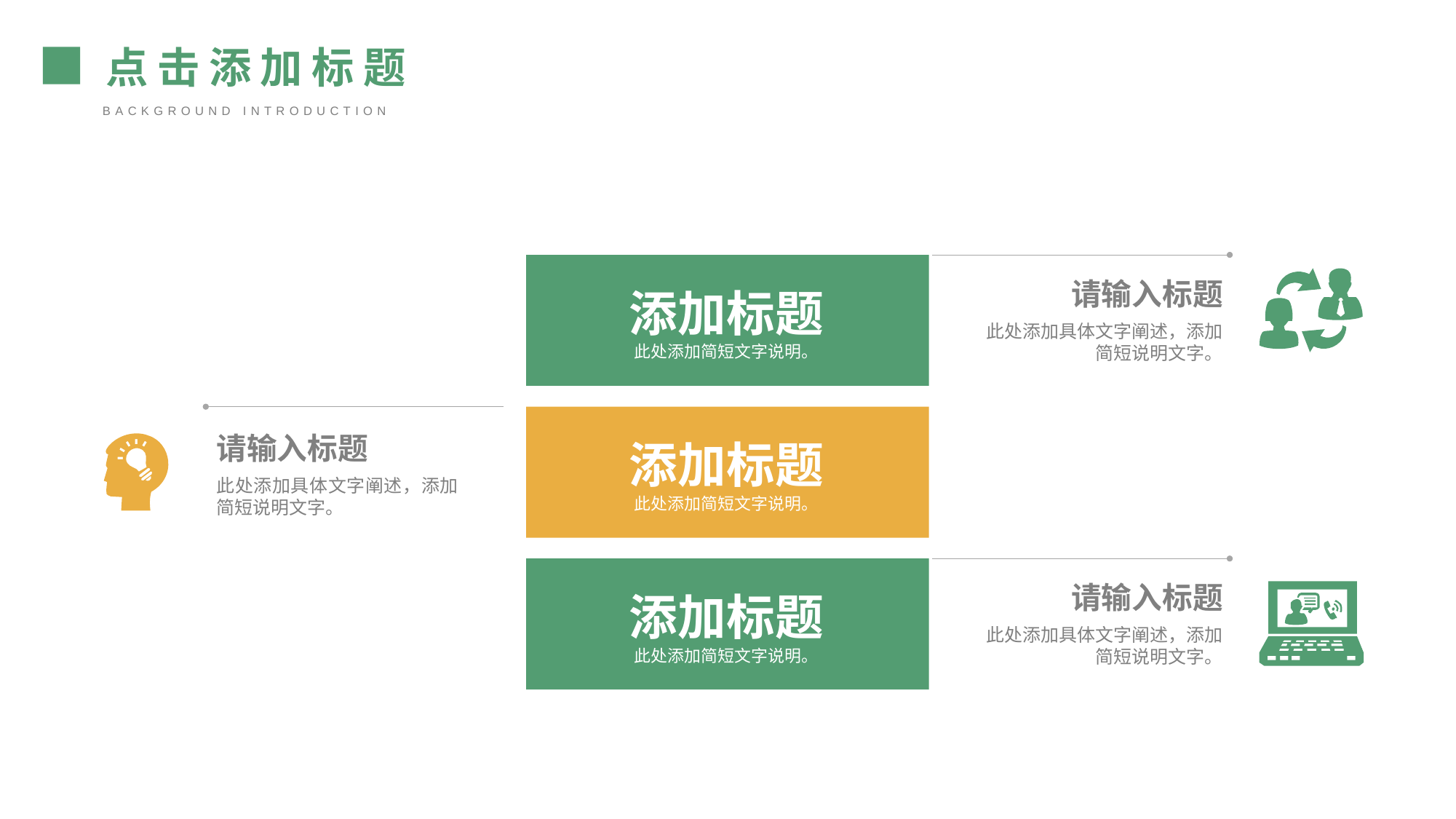

点击添加标题
background introduction

添加标题
此处添加简短文字说明。

请输入标题
此处添加具体文字阐述，添加简短说明文字。

添加标题
此处添加简短文字说明。
请输入标题

此处添加具体文字阐述，添加简短说明文字。

添加标题
此处添加简短文字说明。
请输入标题

此处添加具体文字阐述，添加简短说明文字。